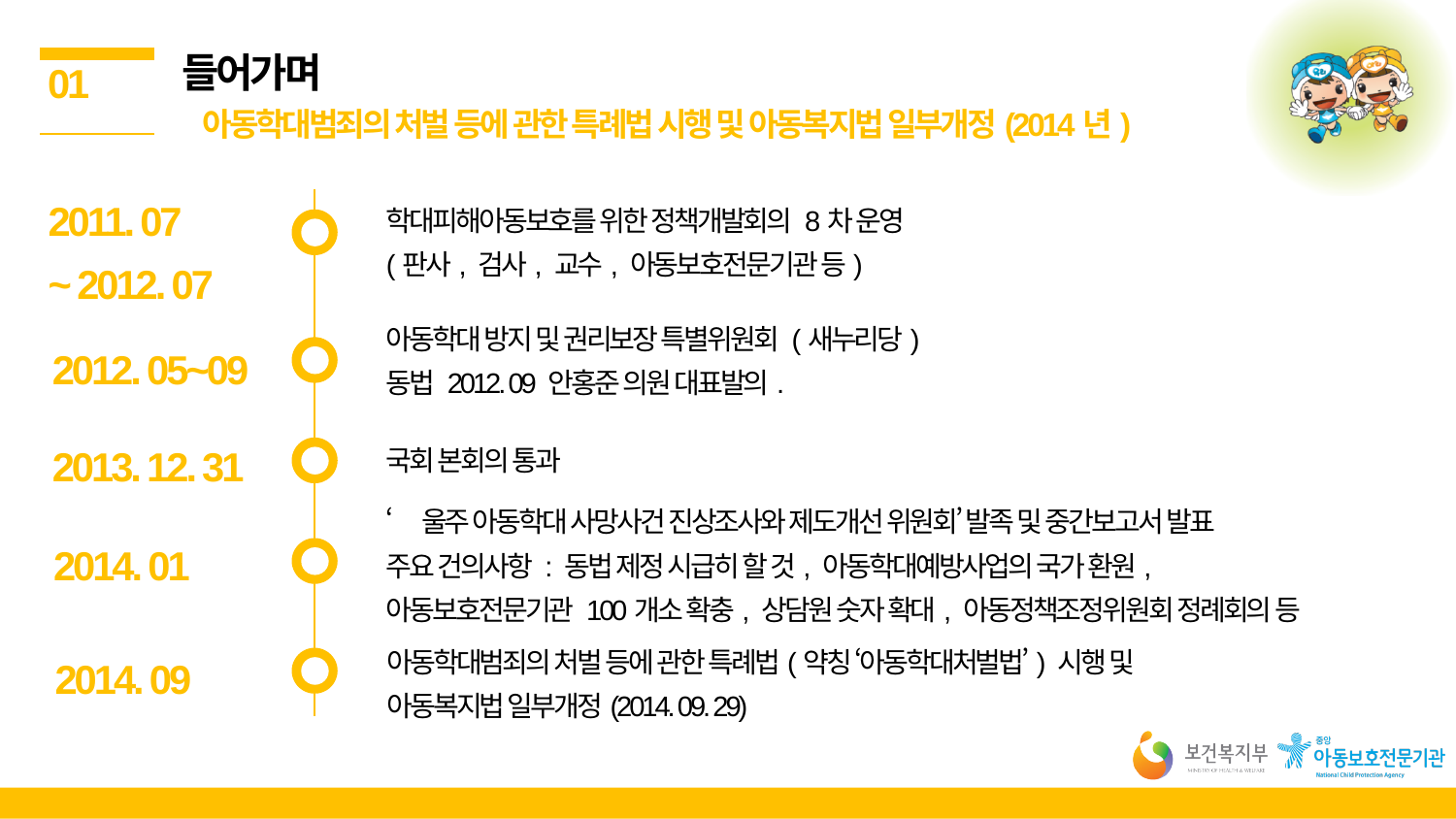

들어가며
 아동학대범죄의 처벌 등에 관한 특례법 시행 및 아동복지법 일부개정(2014년)
01
2011. 07
~ 2012. 07
학대피해아동보호를 위한 정책개발회의 8차 운영
(판사, 검사, 교수, 아동보호전문기관 등)

아동학대 방지 및 권리보장 특별위원회 (새누리당)
동법 2012. 09 안홍준 의원 대표발의.
2012. 05~09

2013. 12. 31
국회 본회의 통과

‘울주 아동학대 사망사건 진상조사와 제도개선 위원회’ 발족 및 중간보고서 발표
주요 건의사항 : 동법 제정 시급히 할 것, 아동학대예방사업의 국가 환원,
아동보호전문기관 100개소 확충, 상담원 숫자 확대, 아동정책조정위원회 정례회의 등
2014. 01

아동학대범죄의 처벌 등에 관한 특례법(약칭 ‘아동학대처벌법’) 시행 및
아동복지법 일부개정(2014. 09. 29)
2014. 09